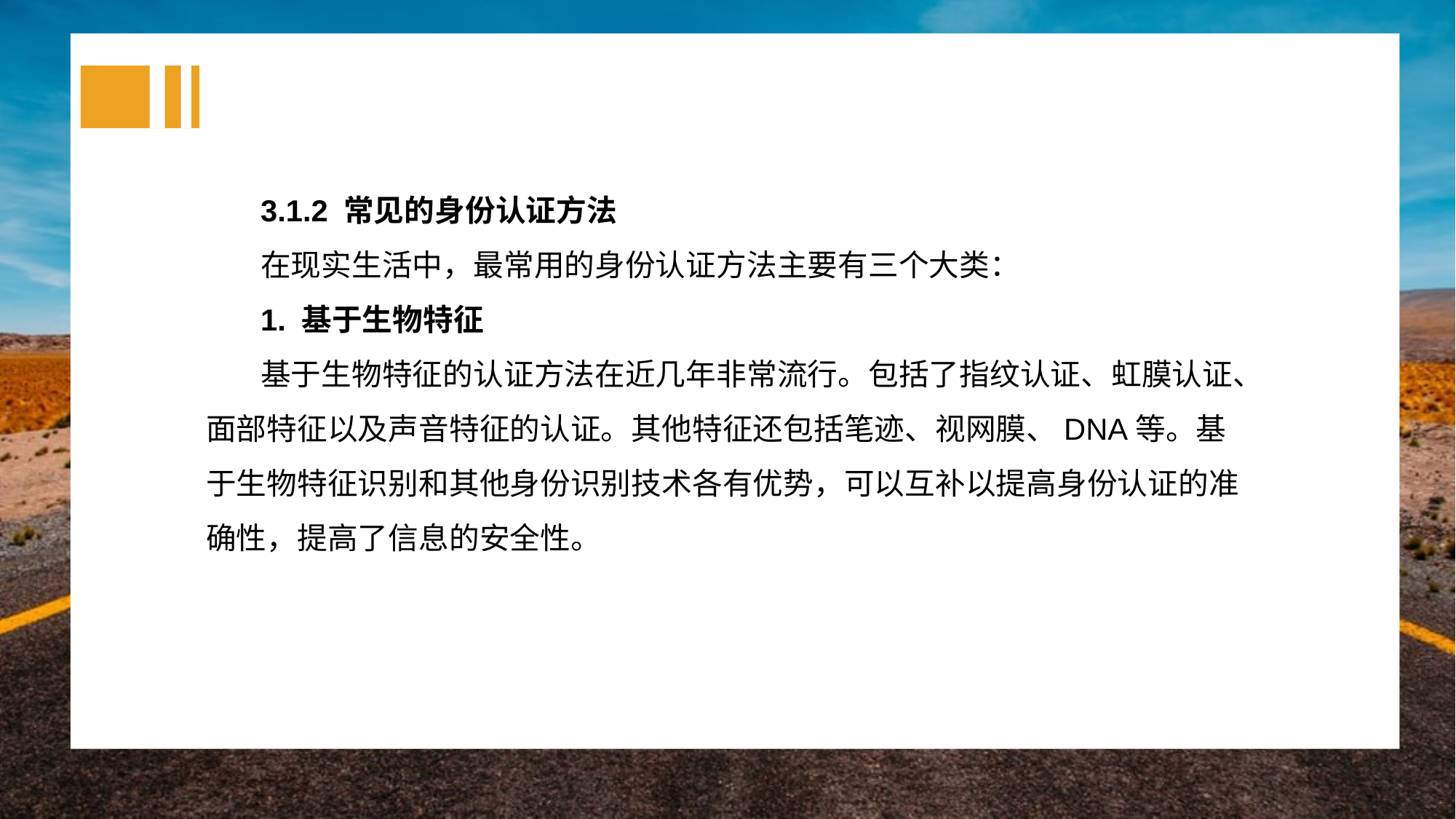

3.1.2 常见的身份认证方法
在现实生活中，最常用的身份认证方法主要有三个大类：
1. 基于生物特征
基于生物特征的认证方法在近几年非常流行。包括了指纹认证、虹膜认证、面部特征以及声音特征的认证。其他特征还包括笔迹、视网膜、DNA等。基于生物特征识别和其他身份识别技术各有优势，可以互补以提高身份认证的准确性，提高了信息的安全性。